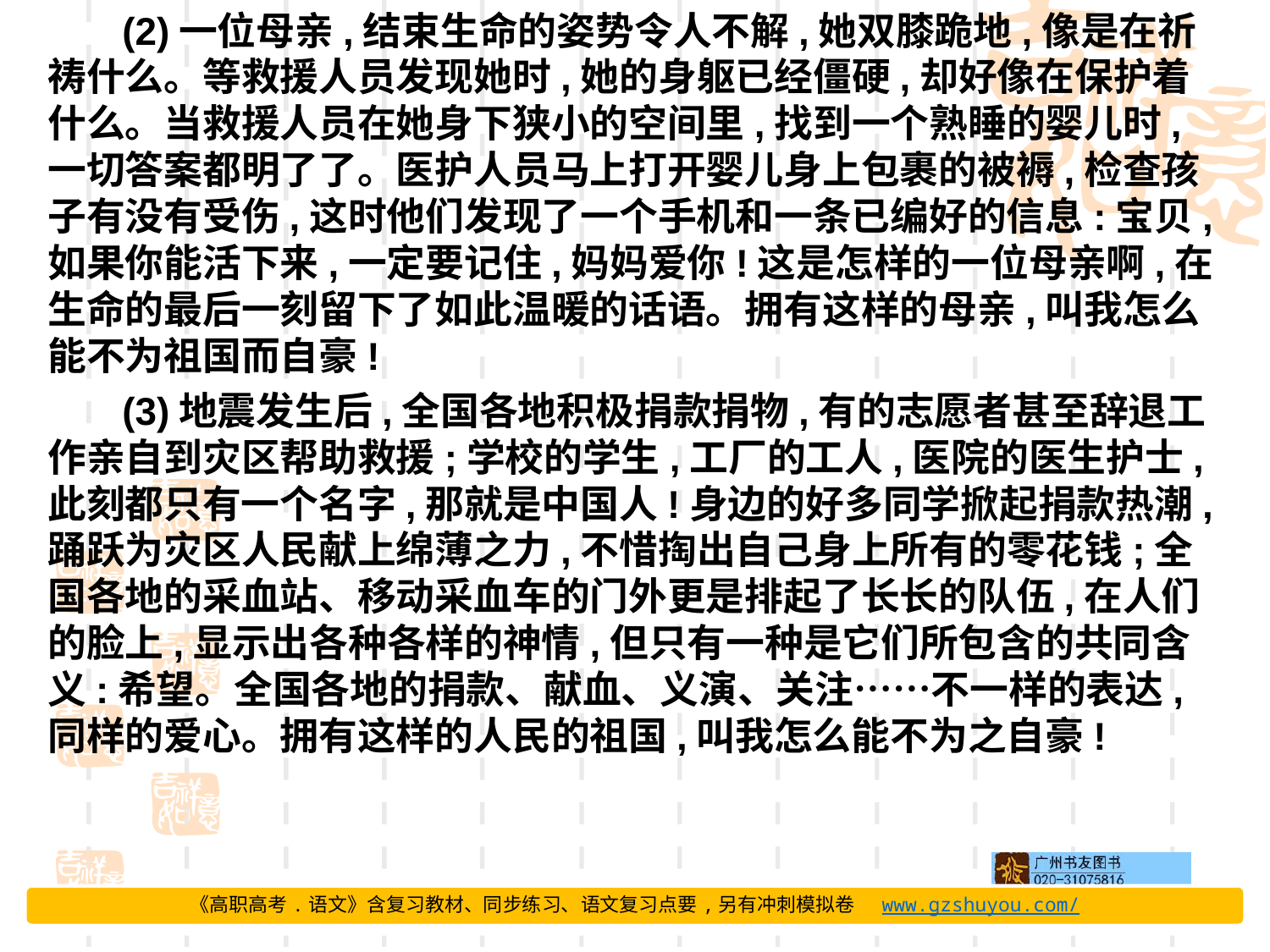

(2)一位母亲,结束生命的姿势令人不解,她双膝跪地,像是在祈祷什么。等救援人员发现她时,她的身躯已经僵硬,却好像在保护着什么。当救援人员在她身下狭小的空间里,找到一个熟睡的婴儿时,一切答案都明了了。医护人员马上打开婴儿身上包裹的被褥,检查孩子有没有受伤,这时他们发现了一个手机和一条已编好的信息:宝贝,如果你能活下来,一定要记住,妈妈爱你!这是怎样的一位母亲啊,在生命的最后一刻留下了如此温暖的话语。拥有这样的母亲,叫我怎么能不为祖国而自豪!
(3)地震发生后,全国各地积极捐款捐物,有的志愿者甚至辞退工作亲自到灾区帮助救援;学校的学生,工厂的工人,医院的医生护士,此刻都只有一个名字,那就是中国人!身边的好多同学掀起捐款热潮,踊跃为灾区人民献上绵薄之力,不惜掏出自己身上所有的零花钱;全国各地的采血站、移动采血车的门外更是排起了长长的队伍,在人们的脸上,显示出各种各样的神情,但只有一种是它们所包含的共同含义:希望。全国各地的捐款、献血、义演、关注……不一样的表达,同样的爱心。拥有这样的人民的祖国,叫我怎么能不为之自豪!